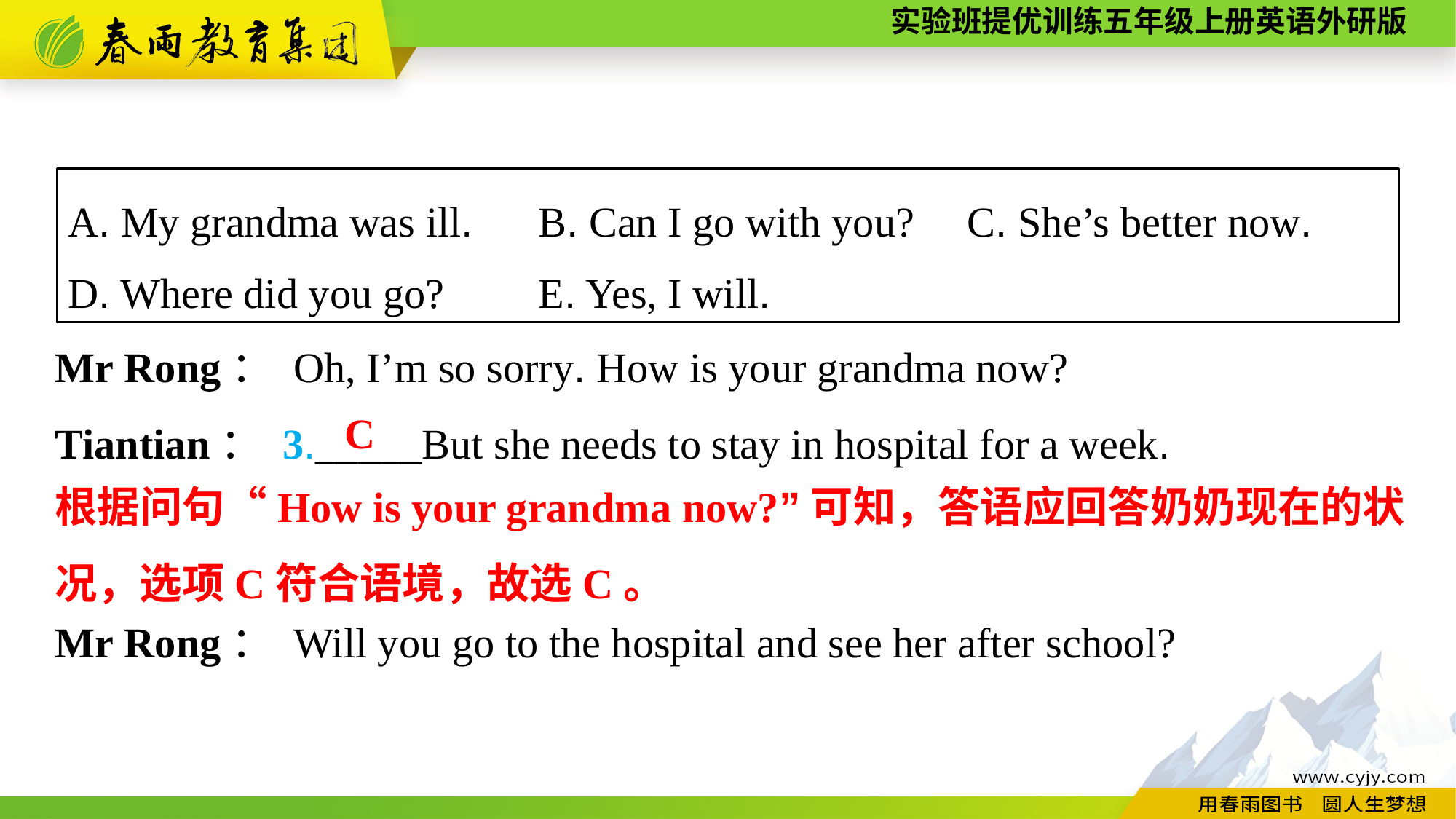

A. My grandma was ill. 	B. Can I go with you? 	C. She’s better now.
D. Where did you go? 	E. Yes, I will.
Mr Rong： Oh, I’m so sorry. How is your grandma now?
Tiantian： 3._____But she needs to stay in hospital for a week.

Mr Rong： Will you go to the hospital and see her after school?
C
根据问句“How is your grandma now?”可知，答语应回答奶奶现在的状况，选项C符合语境，故选C。